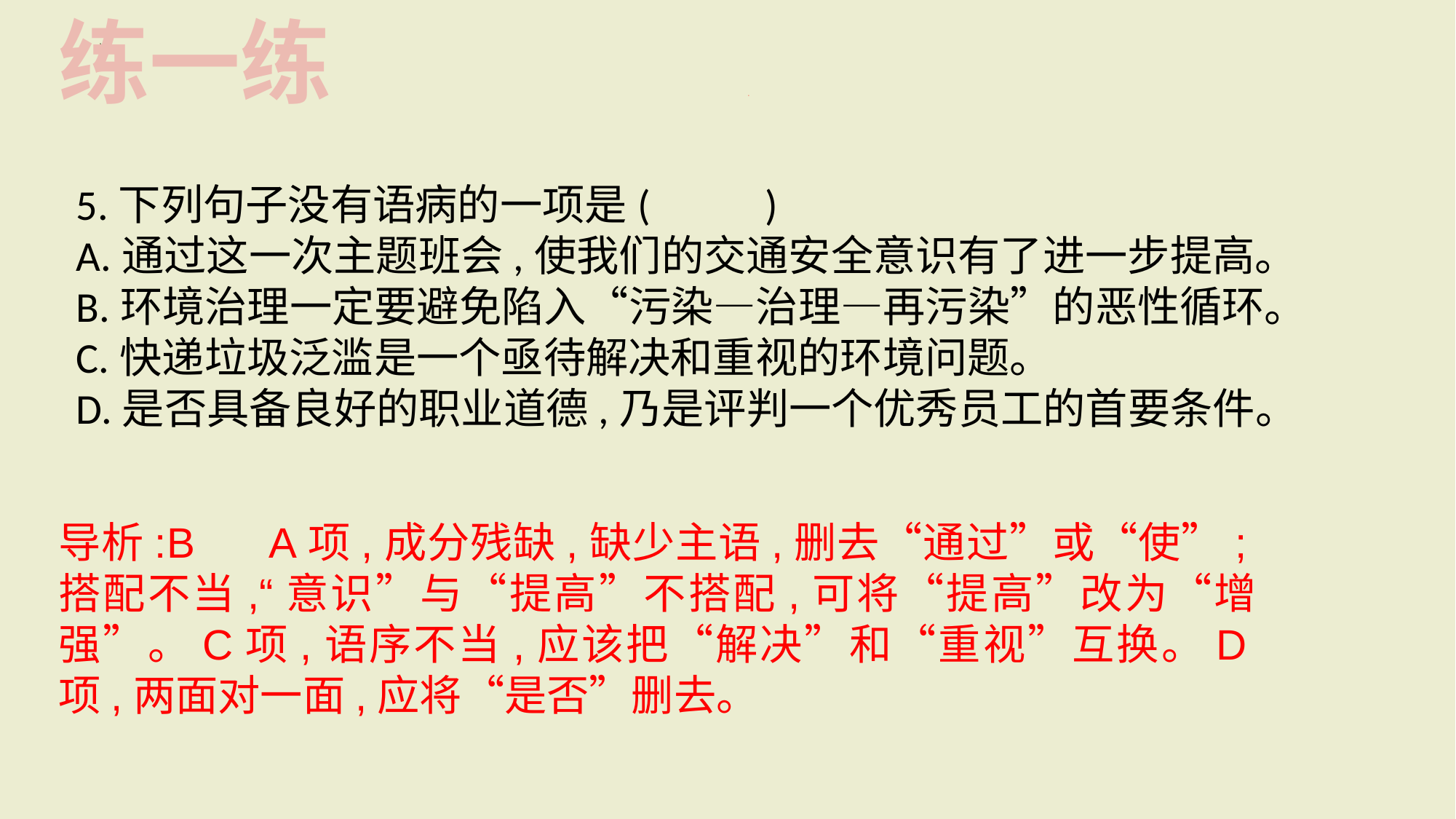

练一练
B
5.下列句子没有语病的一项是(　 　)
A.通过这一次主题班会,使我们的交通安全意识有了进一步提高。
B.环境治理一定要避免陷入“污染—治理—再污染”的恶性循环。
C.快递垃圾泛滥是一个亟待解决和重视的环境问题。
D.是否具备良好的职业道德,乃是评判一个优秀员工的首要条件。
导析:B　 A项,成分残缺,缺少主语,删去“通过”或“使”;搭配不当,“意识”与“提高”不搭配,可将“提高”改为“增强”。C项,语序不当,应该把“解决”和“重视”互换。D项,两面对一面,应将“是否”删去。